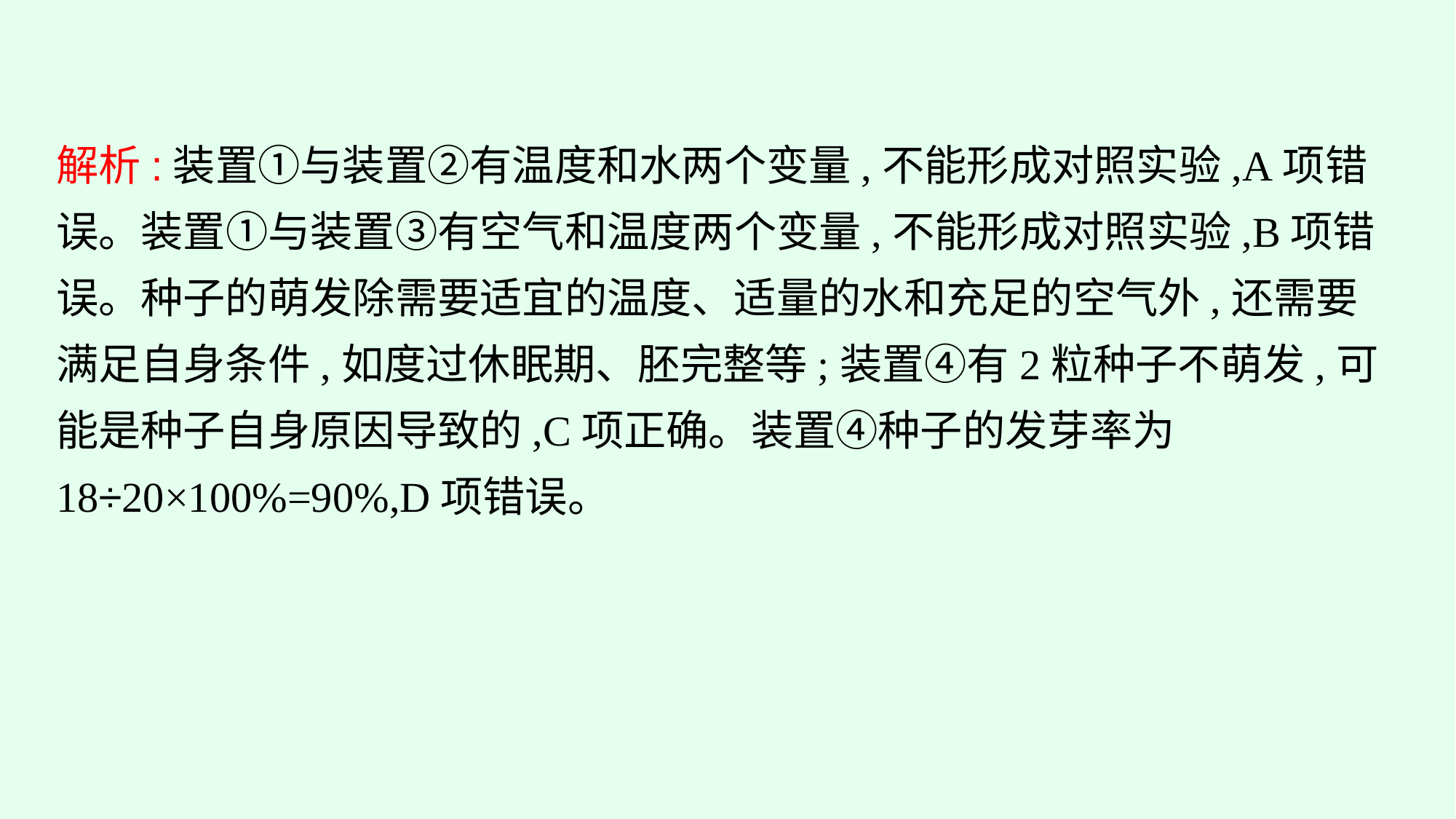

解析:装置①与装置②有温度和水两个变量,不能形成对照实验,A项错误。装置①与装置③有空气和温度两个变量,不能形成对照实验,B项错误。种子的萌发除需要适宜的温度、适量的水和充足的空气外,还需要满足自身条件,如度过休眠期、胚完整等;装置④有2粒种子不萌发,可能是种子自身原因导致的,C项正确。装置④种子的发芽率为18÷20×100%=90%,D项错误。